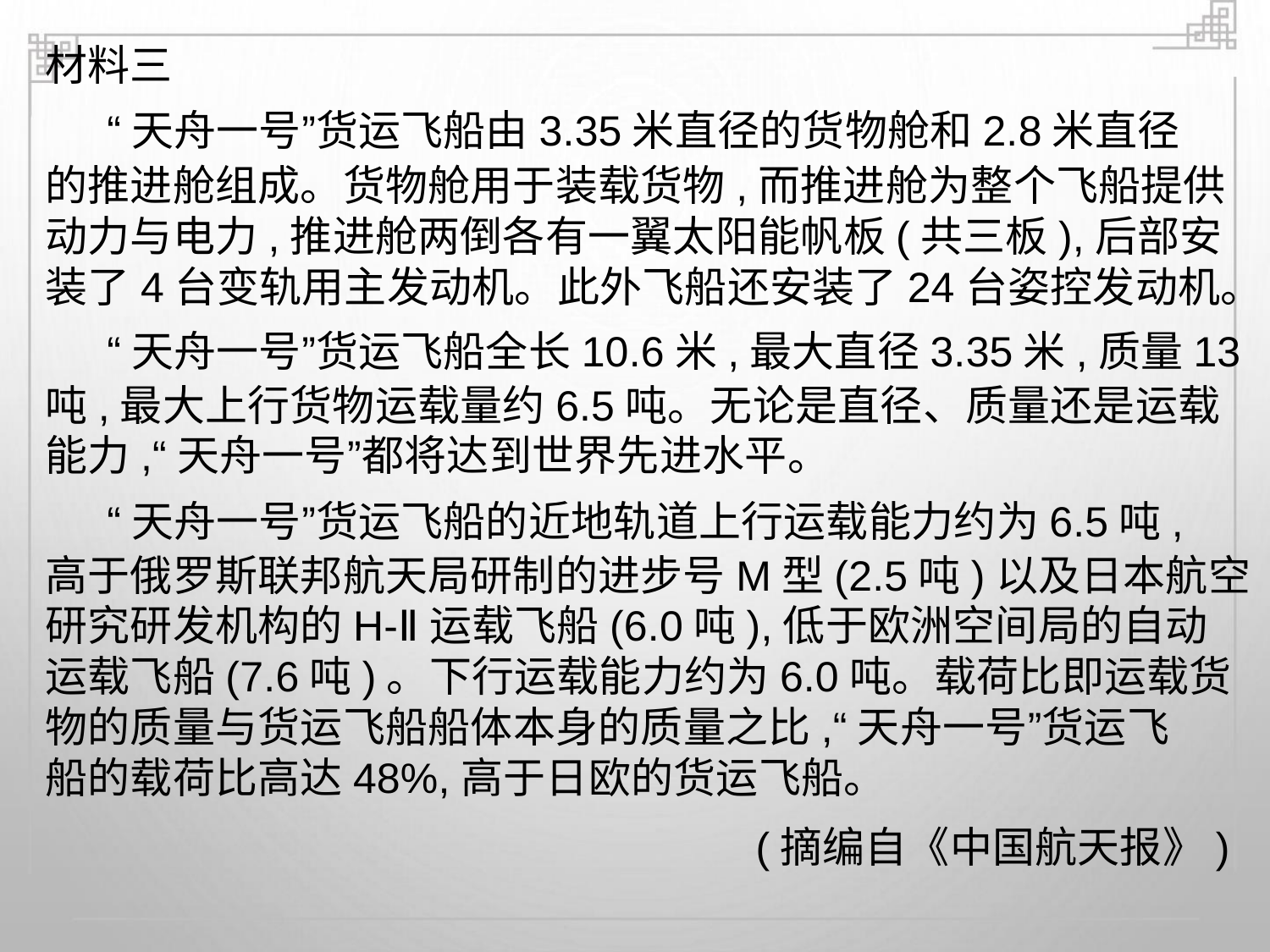

材料三
“天舟一号”货运飞船由3.35米直径的货物舱和2.8米直径
的推进舱组成。货物舱用于装载货物,而推进舱为整个飞船提供
动力与电力,推进舱两倒各有一翼太阳能帆板(共三板),后部安
装了4台变轨用主发动机。此外飞船还安装了24台姿控发动机。
“天舟一号”货运飞船全长10.6米,最大直径3.35米,质量13
吨,最大上行货物运载量约6.5吨。无论是直径、质量还是运载
能力,“天舟一号”都将达到世界先进水平。
“天舟一号”货运飞船的近地轨道上行运载能力约为6.5吨,
高于俄罗斯联邦航天局研制的进步号M型(2.5吨)以及日本航空
研究研发机构的H-Ⅱ运载飞船(6.0吨),低于欧洲空间局的自动
运载飞船(7.6吨)。下行运载能力约为6.0吨。载荷比即运载货
物的质量与货运飞船船体本身的质量之比,“天舟一号”货运飞
船的载荷比高达48%,高于日欧的货运飞船。
(摘编自《中国航天报》)